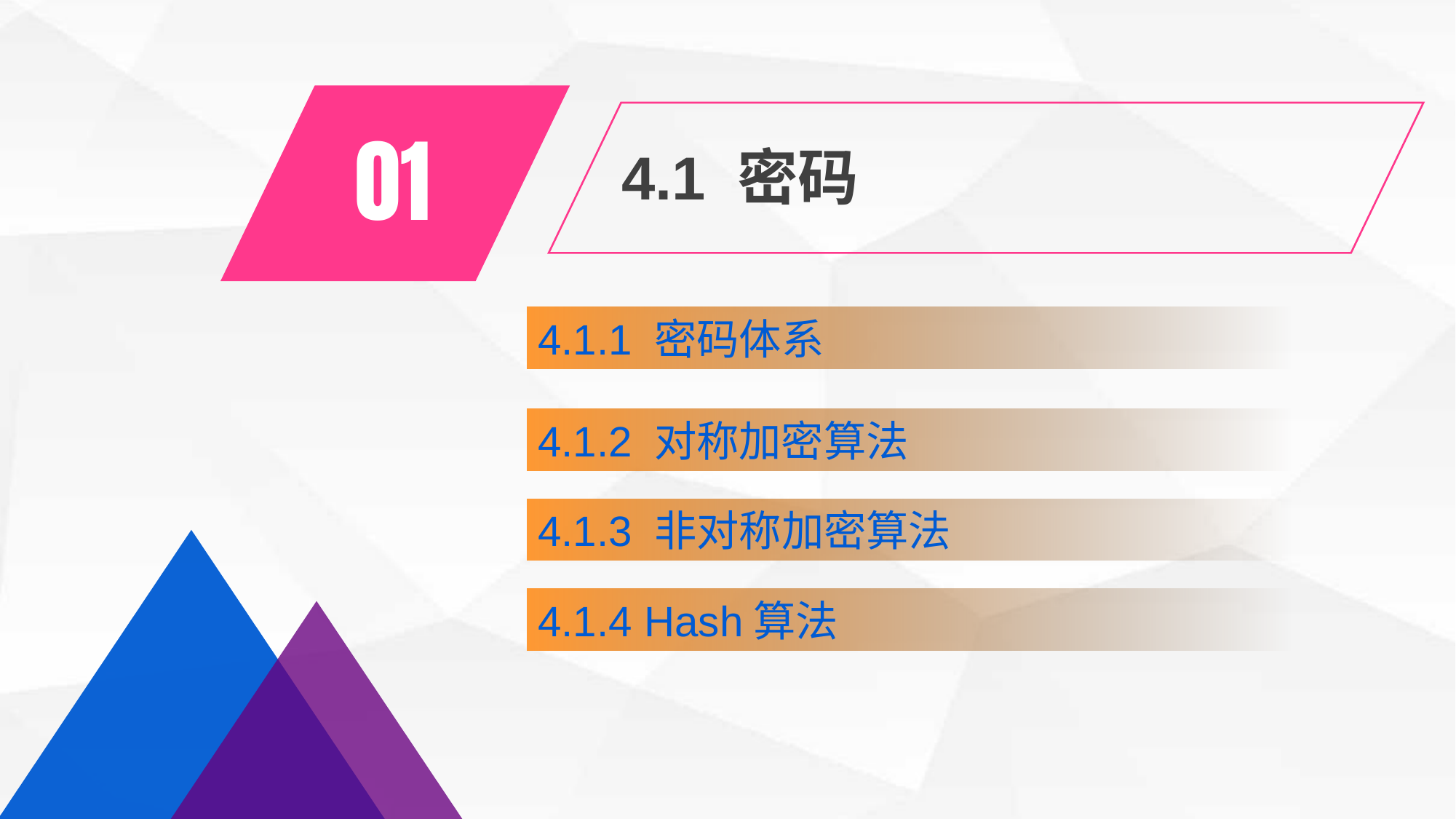

01

4.1 密码
4.1.1 密码体系
4.1.2 对称加密算法
4.1.3 非对称加密算法

4.1.4 Hash算法